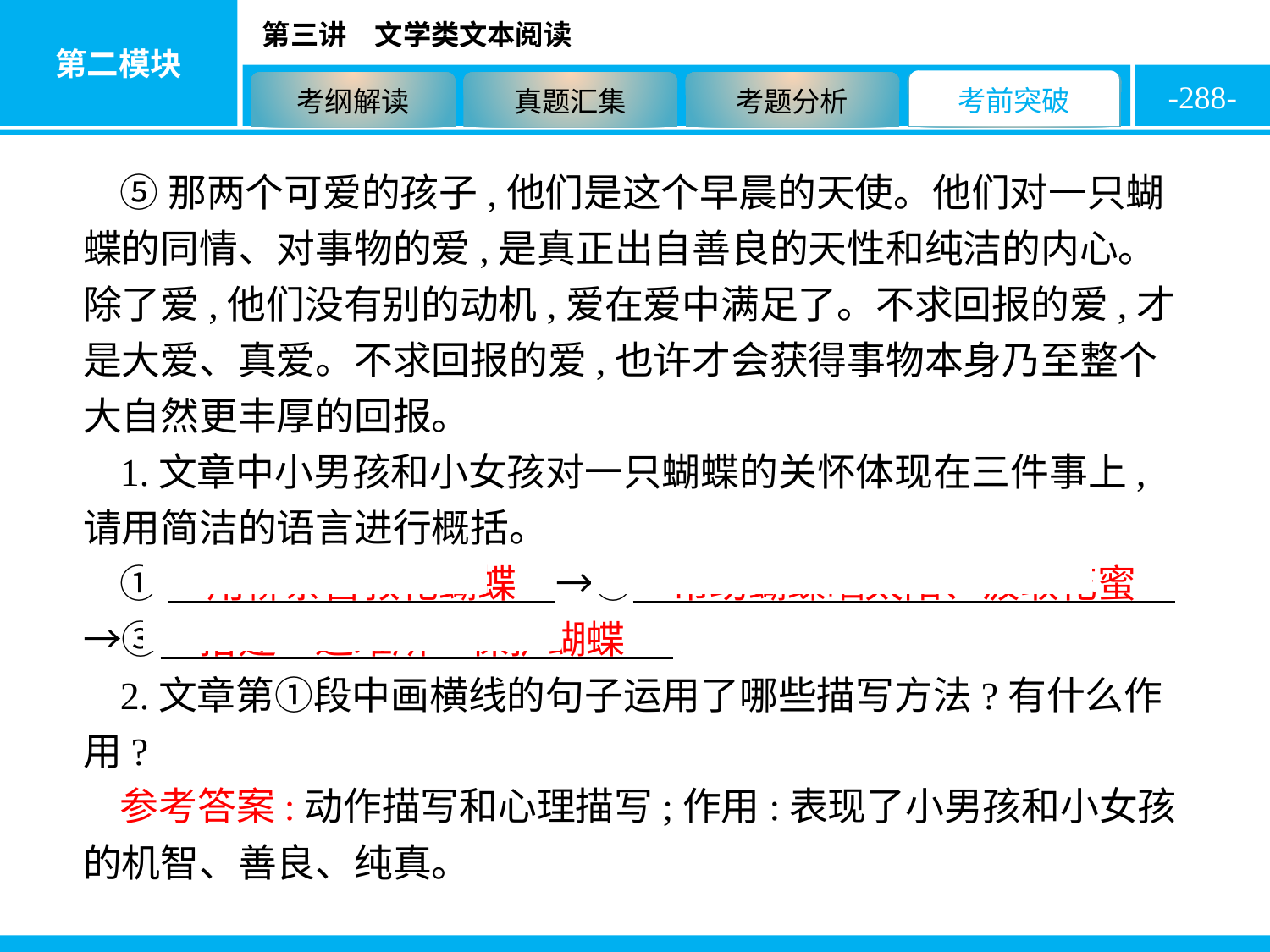

-288-
⑤那两个可爱的孩子,他们是这个早晨的天使。他们对一只蝴蝶的同情、对事物的爱,是真正出自善良的天性和纯洁的内心。除了爱,他们没有别的动机,爱在爱中满足了。不求回报的爱,才是大爱、真爱。不求回报的爱,也许才会获得事物本身乃至整个大自然更丰厚的回报。
1.文章中小男孩和小女孩对一只蝴蝶的关怀体现在三件事上,请用简洁的语言进行概括。
①　用柳条营救花蝴蝶　→②　帮助蝴蝶晒太阳、汲取花蜜　→③　搭建“避难所”保护蝴蝶
2.文章第①段中画横线的句子运用了哪些描写方法?有什么作用?
参考答案:动作描写和心理描写;作用:表现了小男孩和小女孩的机智、善良、纯真。